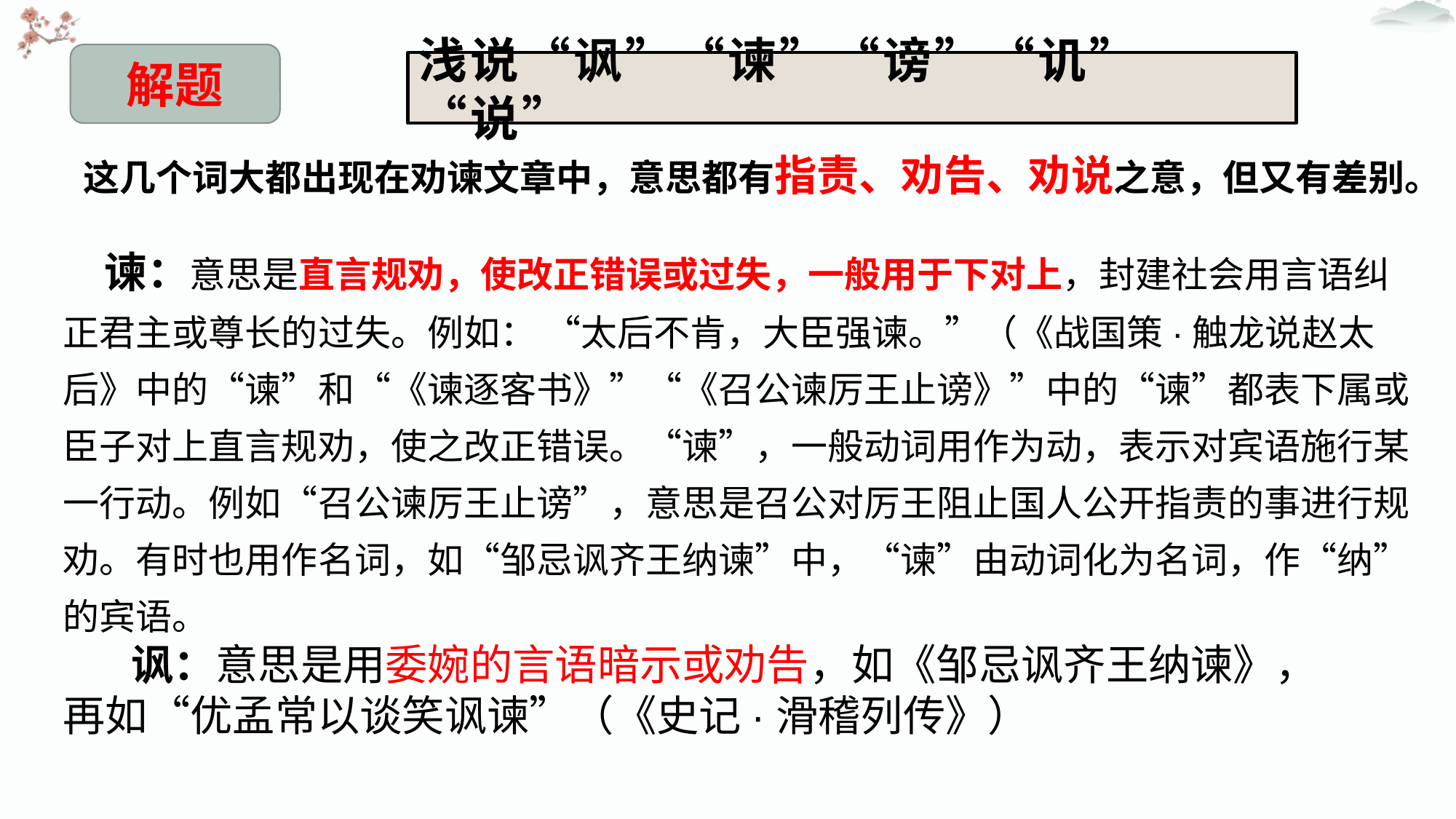

解题
# 浅说“讽”“谏”“谤”“讥”“说”
这几个词大都出现在劝谏文章中，意思都有指责、劝告、劝说之意，但又有差别。
    谏：意思是直言规劝，使改正错误或过失，一般用于下对上，封建社会用言语纠正君主或尊长的过失。例如： “太后不肯，大臣强谏。”（《战国策·触龙说赵太后》中的“谏”和“《谏逐客书》”“《召公谏厉王止谤》”中的“谏”都表下属或臣子对上直言规劝，使之改正错误。“谏”，一般动词用作为动，表示对宾语施行某一行动。例如“召公谏厉王止谤”，意思是召公对厉王阻止国人公开指责的事进行规劝。有时也用作名词，如“邹忌讽齐王纳谏”中，“谏”由动词化为名词，作“纳”的宾语。
      讽：意思是用委婉的言语暗示或劝告，如《邹忌讽齐王纳谏》，再如“优孟常以谈笑讽谏”（《史记·滑稽列传》）